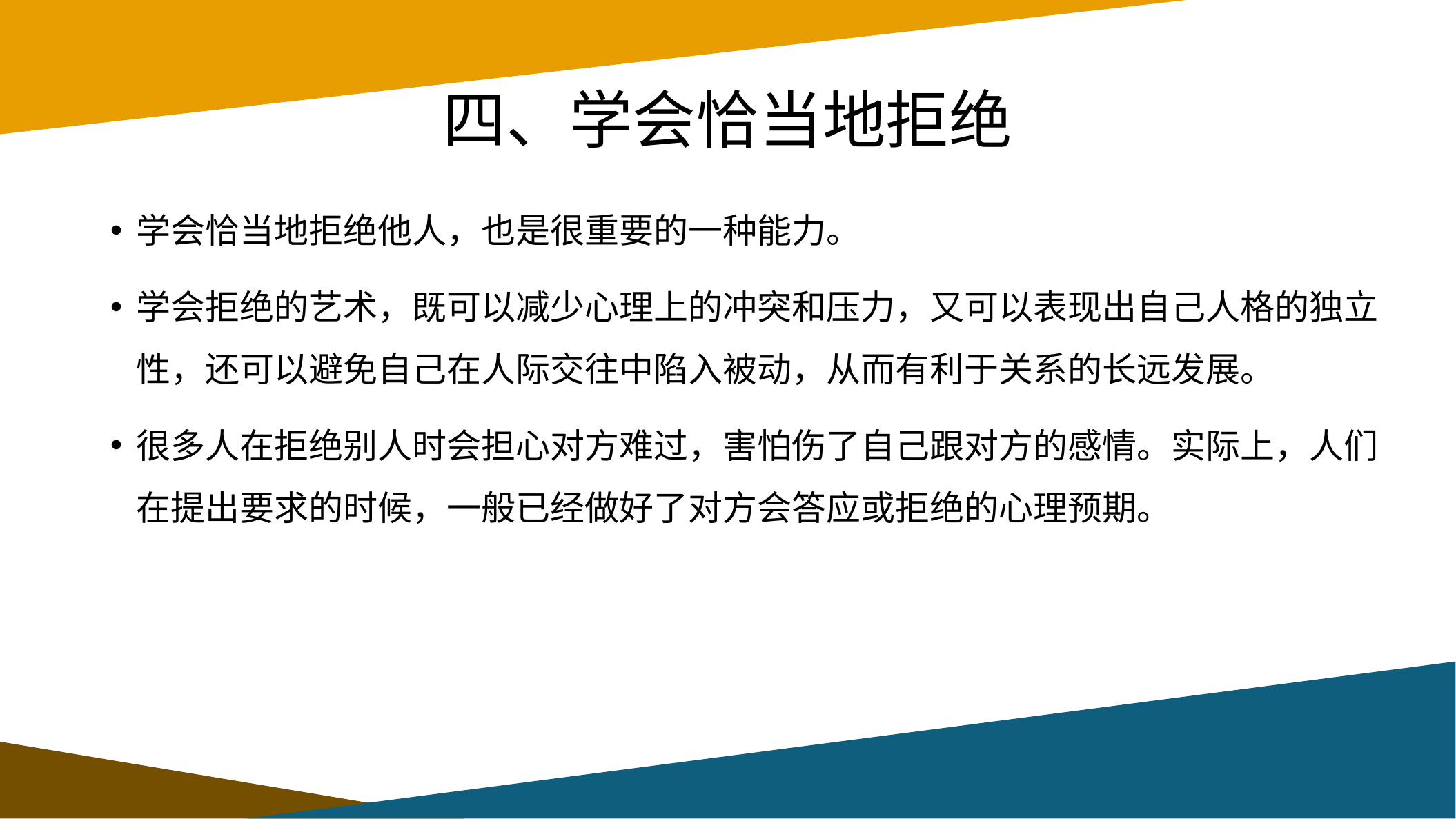

# 四、学会恰当地拒绝
学会恰当地拒绝他人，也是很重要的一种能力。
学会拒绝的艺术，既可以减少心理上的冲突和压力，又可以表现出自己人格的独立性，还可以避免自己在人际交往中陷入被动，从而有利于关系的长远发展。
很多人在拒绝别人时会担心对方难过，害怕伤了自己跟对方的感情。实际上，人们在提出要求的时候，一般已经做好了对方会答应或拒绝的心理预期。